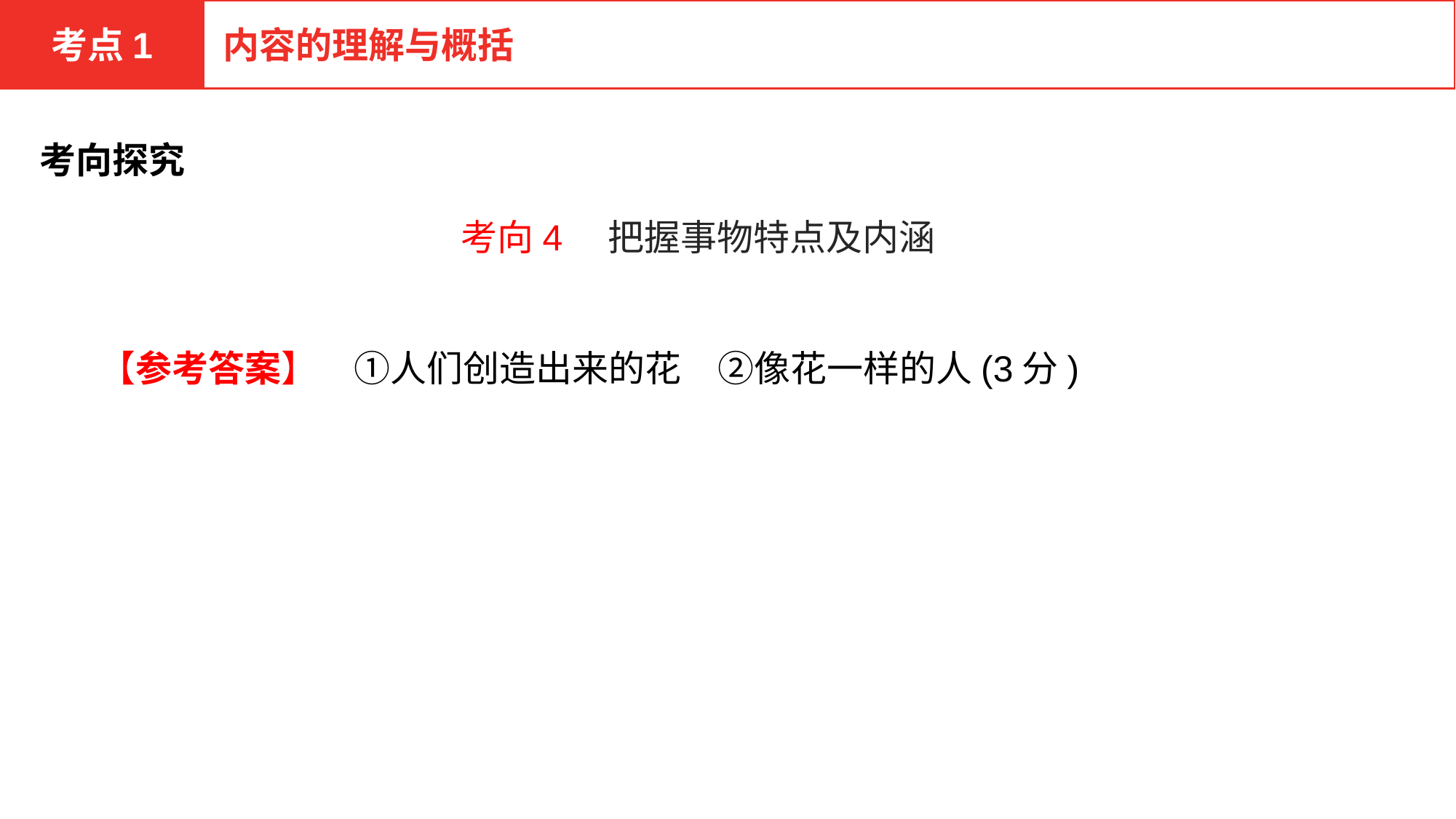

考点1
内容的理解与概括
考向探究
考向4　把握事物特点及内涵

【参考答案】　①人们创造出来的花　②像花一样的人(3分)